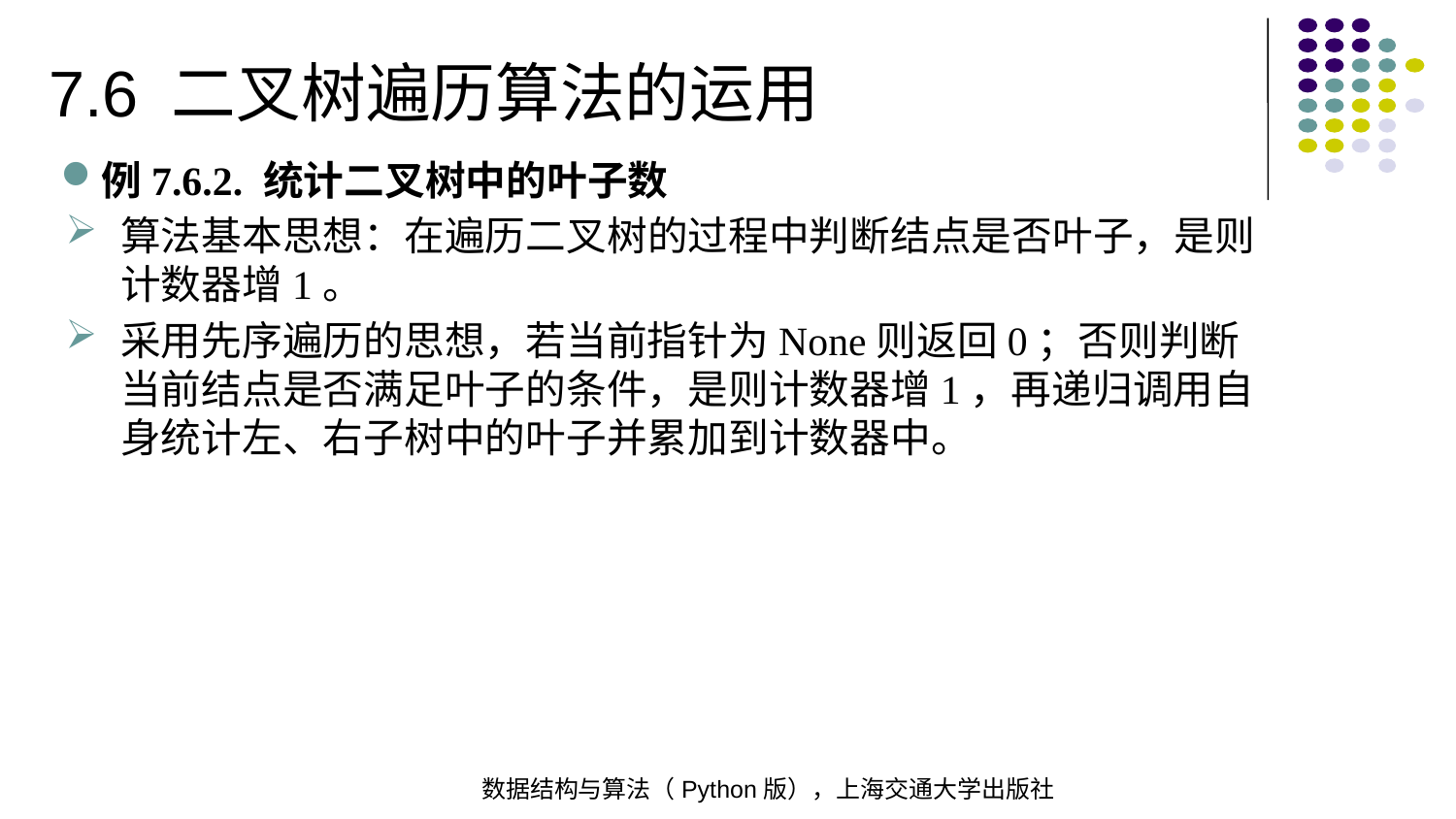

7.6 二叉树遍历算法的运用
例7.6.2. 统计二叉树中的叶子数
算法基本思想：在遍历二叉树的过程中判断结点是否叶子，是则计数器增1。
采用先序遍历的思想，若当前指针为None则返回0；否则判断当前结点是否满足叶子的条件，是则计数器增1，再递归调用自身统计左、右子树中的叶子并累加到计数器中。